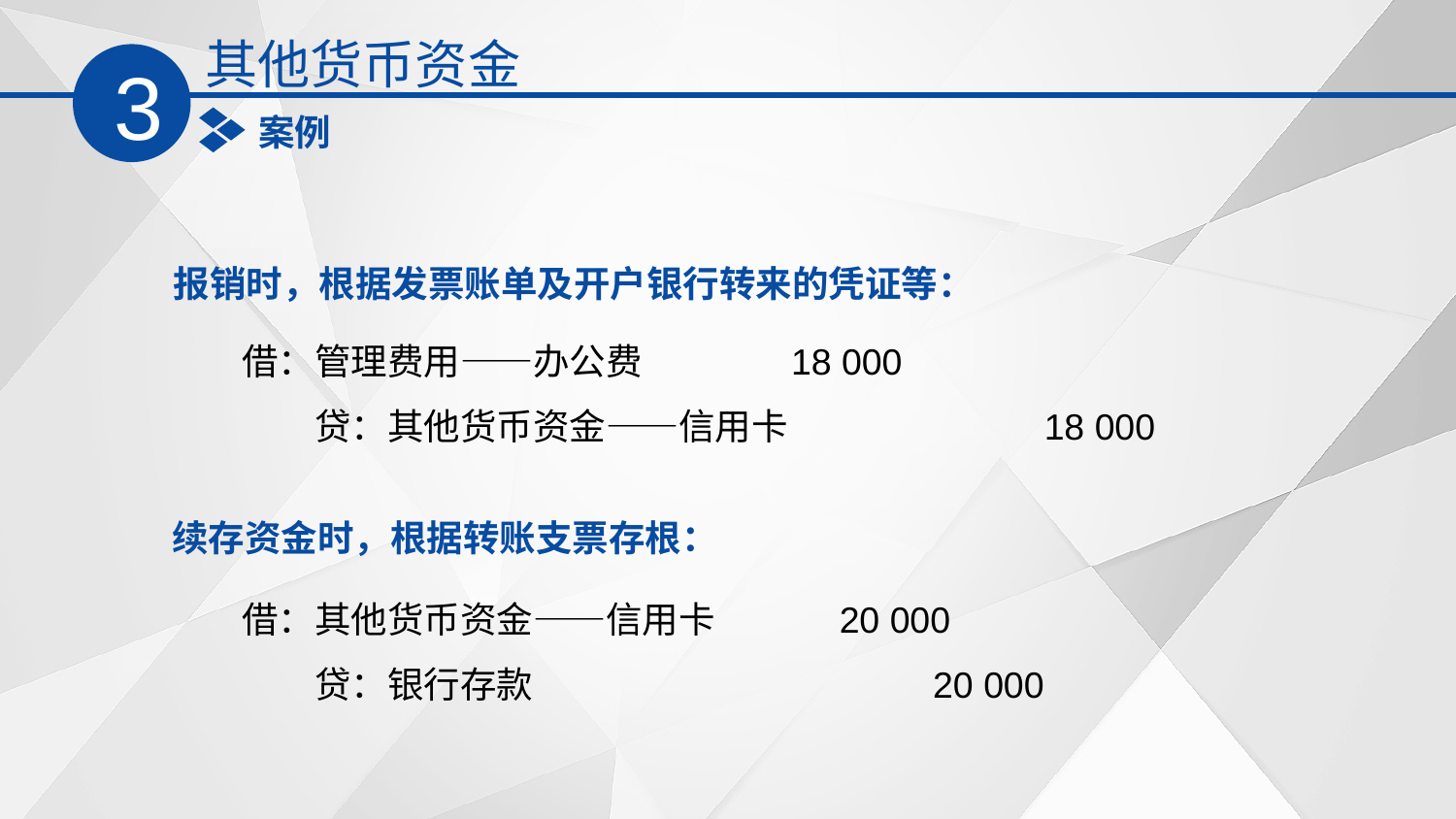

其他货币资金
3

案例

报销时，根据发票账单及开户银行转来的凭证等：
　　借：管理费用——办公费                 18 000
　　　　贷：其他货币资金——信用卡                              18 000
续存资金时，根据转账支票存根：
　　借：其他货币资金——信用卡              20 000
　　　　贷：银行存款　                                           20 000